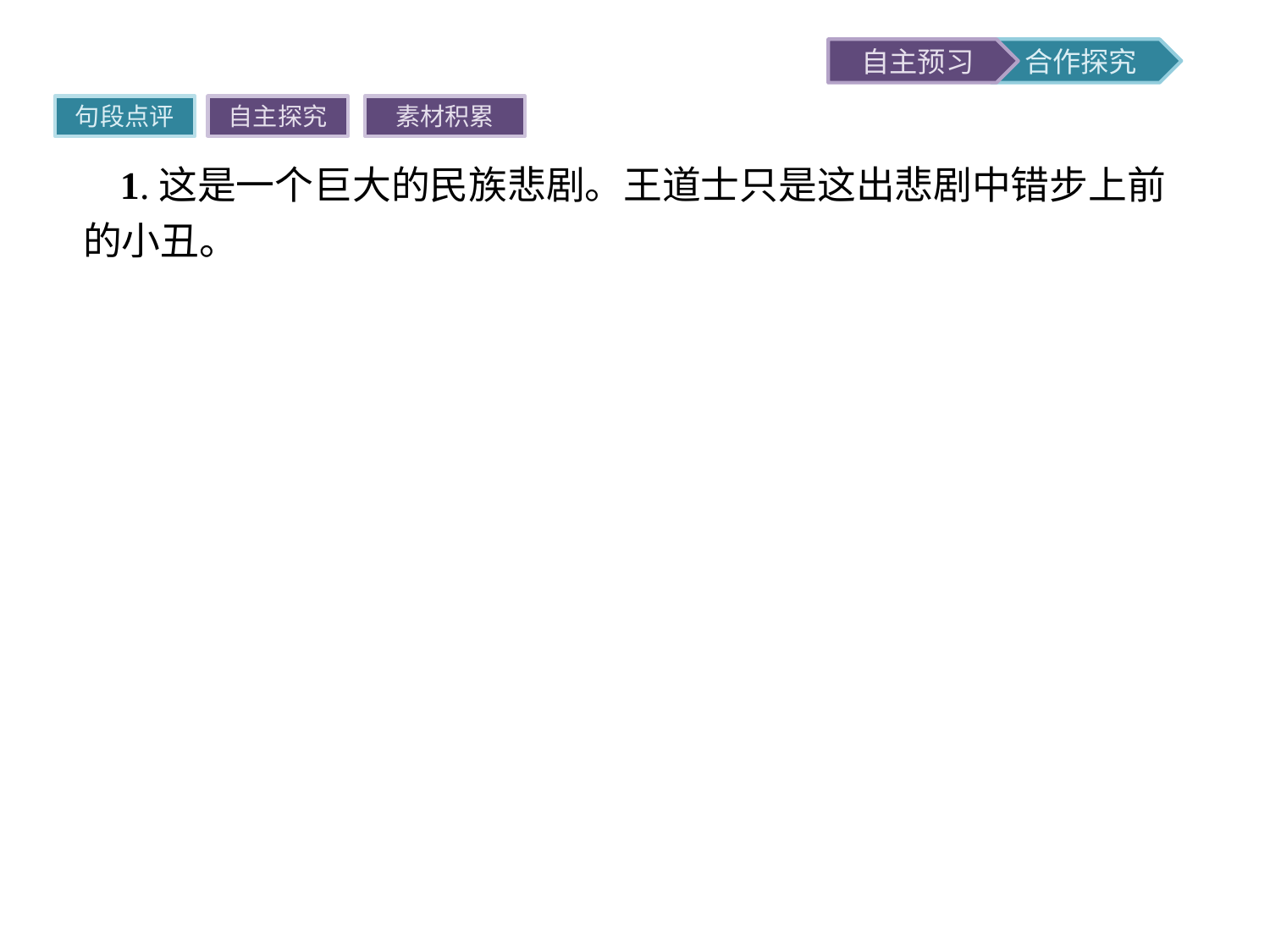

句段点评
自主探究
素材积累
1.这是一个巨大的民族悲剧。王道士只是这出悲剧中错步上前的小丑。
点评敦煌文物被帝国主义掠走,不能仅看成文物流失。这反映了当时统治阶级的腐败和愚昧,国土主权尚难保全,对文化遗产更无暇无力保护,灿烂的文化蒙满尘垢,珍贵文物横遭劫难,泱泱大国衰微破败可见一斑。从这个意义上说,敦煌的无价之宝竟被斯坦因之流轻轻巧巧地从愚不可及的王道士处骗走、掠取,确实是一个巨大的民族悲剧。王道士不懂得文物的价值,更不明了何为爱国主义,他对宗教的虔诚使固有的愚昧衍生为痴呆和猥琐,他的行为于国于民罪不可赦,但与割地卖国以保王位的统治者相比不过是“小巫见大巫”了。况且,王道士正是那个时代统治阶级造就的怪胎,那个时代给他提供了祸及千古的“机遇”,说“王道士只是这出悲剧中错步上前的小丑”,定位是准确的。